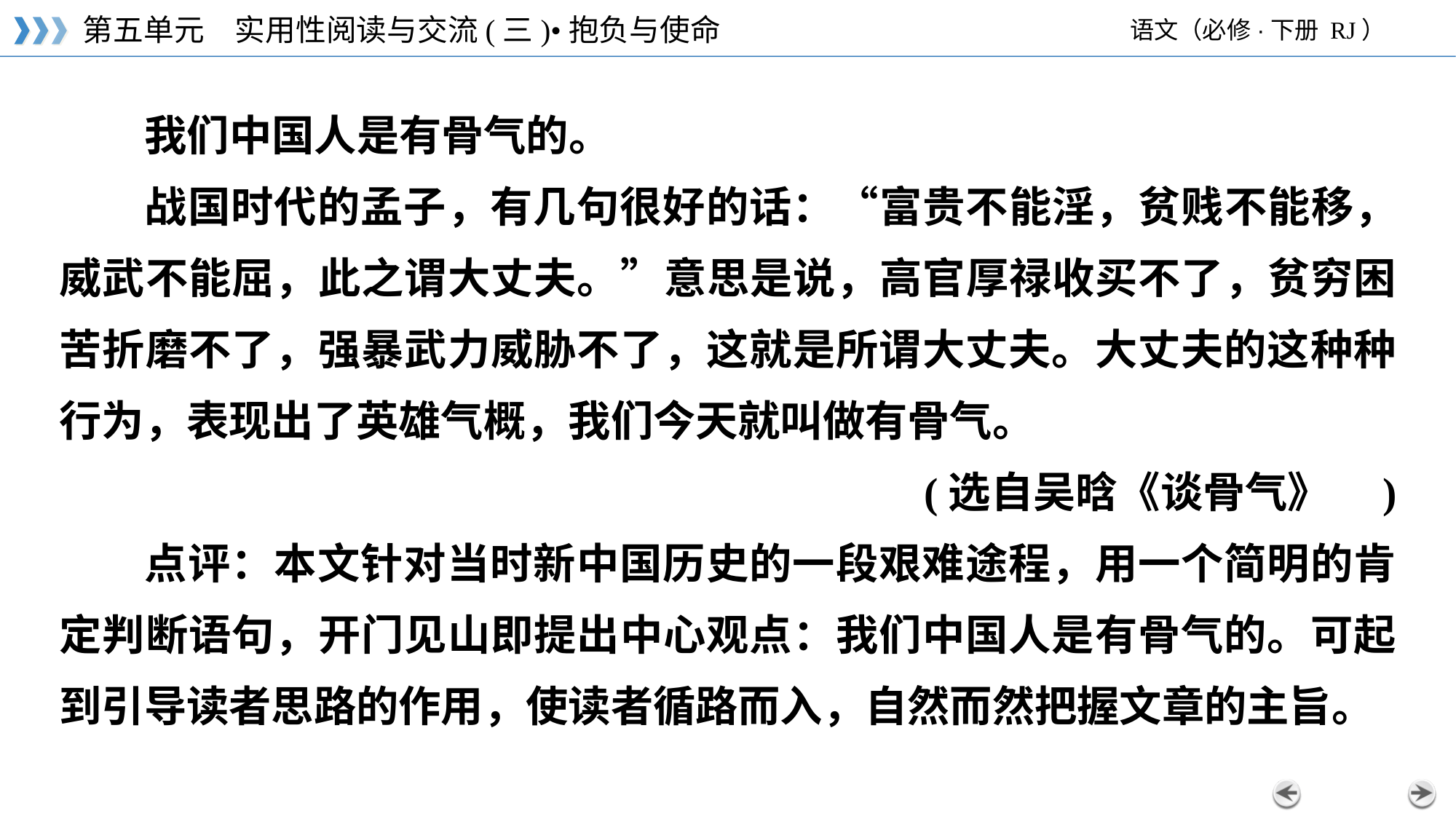

我们中国人是有骨气的。
战国时代的孟子，有几句很好的话：“富贵不能淫，贫贱不能移，威武不能屈，此之谓大丈夫。”意思是说，高官厚禄收买不了，贫穷困苦折磨不了，强暴武力威胁不了，这就是所谓大丈夫。大丈夫的这种种行为，表现出了英雄气概，我们今天就叫做有骨气。
(选自吴晗《谈骨气》　)
点评：本文针对当时新中国历史的一段艰难途程，用一个简明的肯定判断语句，开门见山即提出中心观点：我们中国人是有骨气的。可起到引导读者思路的作用，使读者循路而入，自然而然把握文章的主旨。